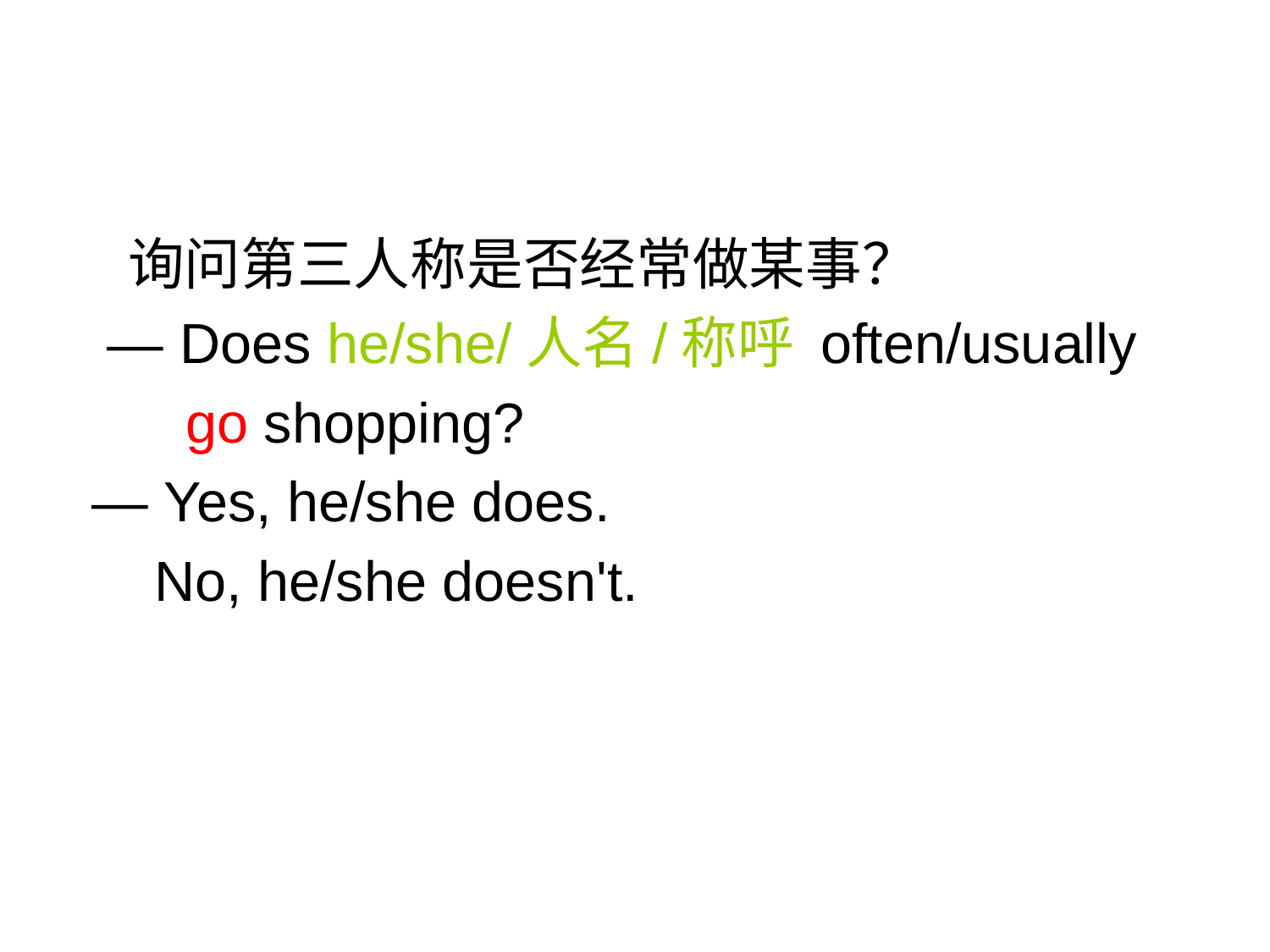

#
   询问第三人称是否经常做某事？
  — Does he/she/人名/称呼 often/usually
       go shopping?
 — Yes, he/she does.
     No, he/she doesn't.